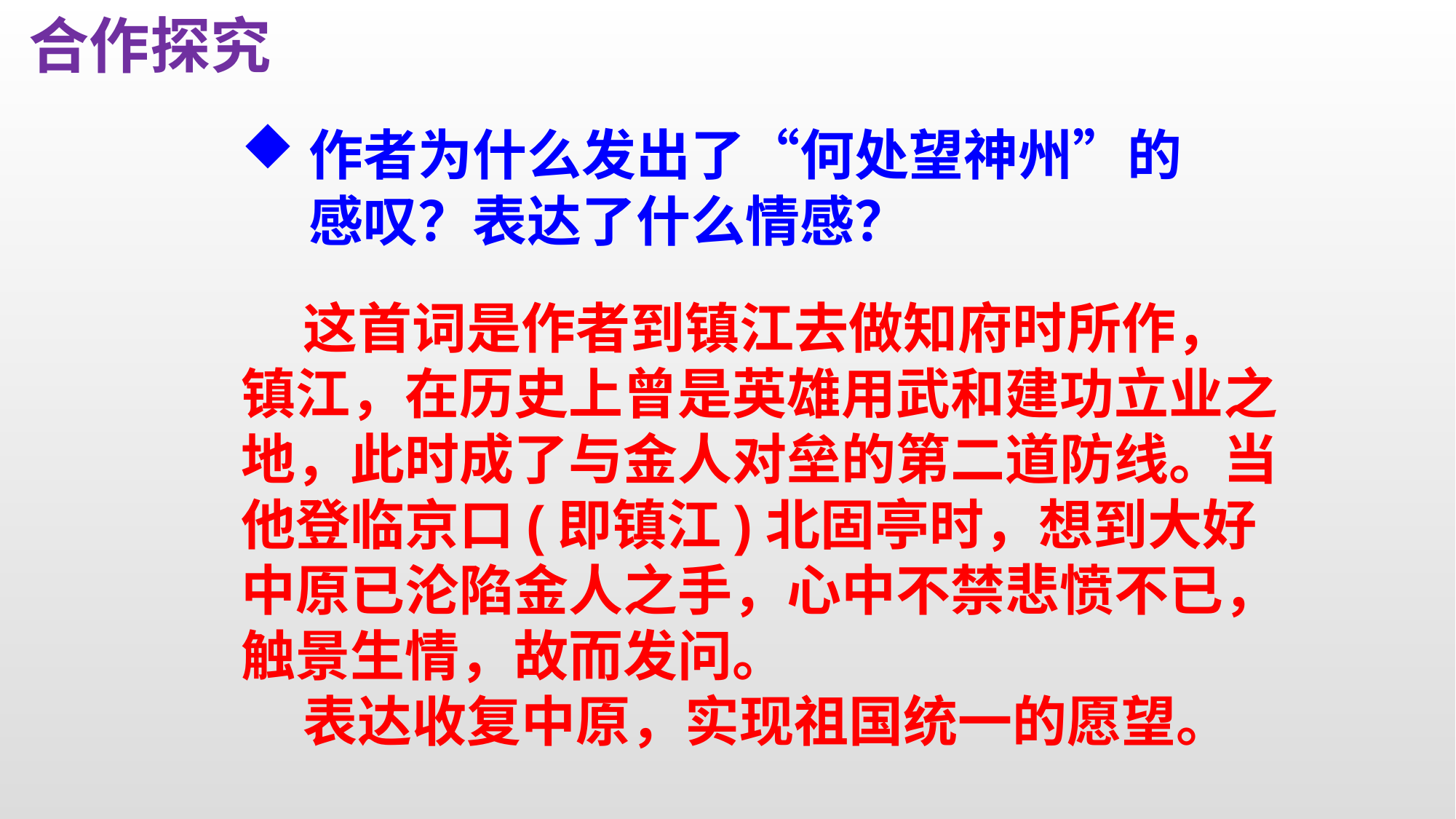

合作探究
作者为什么发出了“何处望神州”的感叹？表达了什么情感？
    这首词是作者到镇江去做知府时所作，镇江，在历史上曾是英雄用武和建功立业之地，此时成了与金人对垒的第二道防线。当他登临京口(即镇江)北固亭时，想到大好中原已沦陷金人之手，心中不禁悲愤不已，触景生情，故而发问。
    表达收复中原，实现祖国统一的愿望。